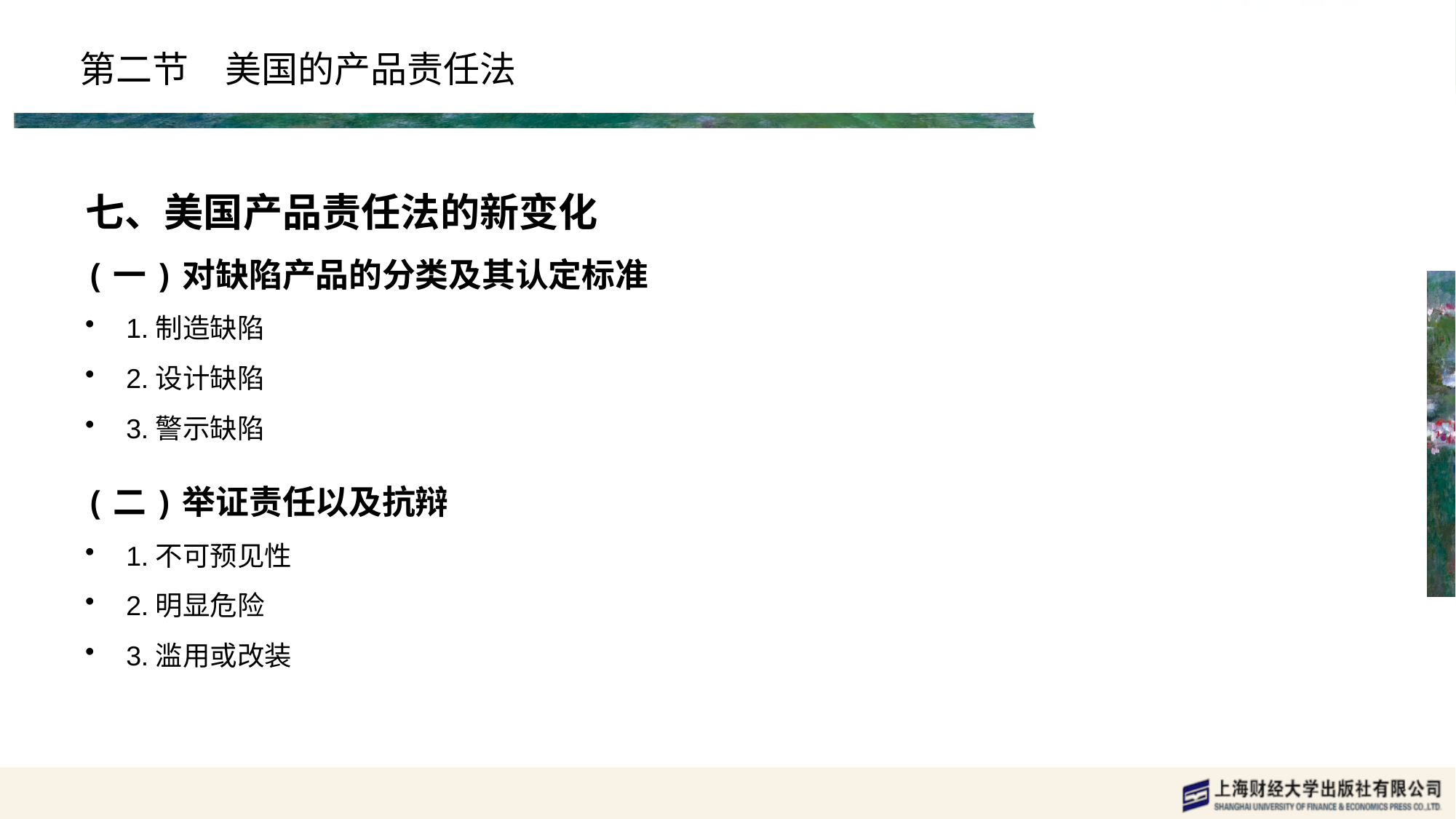

# 第二节　美国的产品责任法
七、美国产品责任法的新变化
(一)对缺陷产品的分类及其认定标准
1.制造缺陷
2.设计缺陷
3.警示缺陷
(二)举证责任以及抗辩
1.不可预见性
2.明显危险
3.滥用或改装